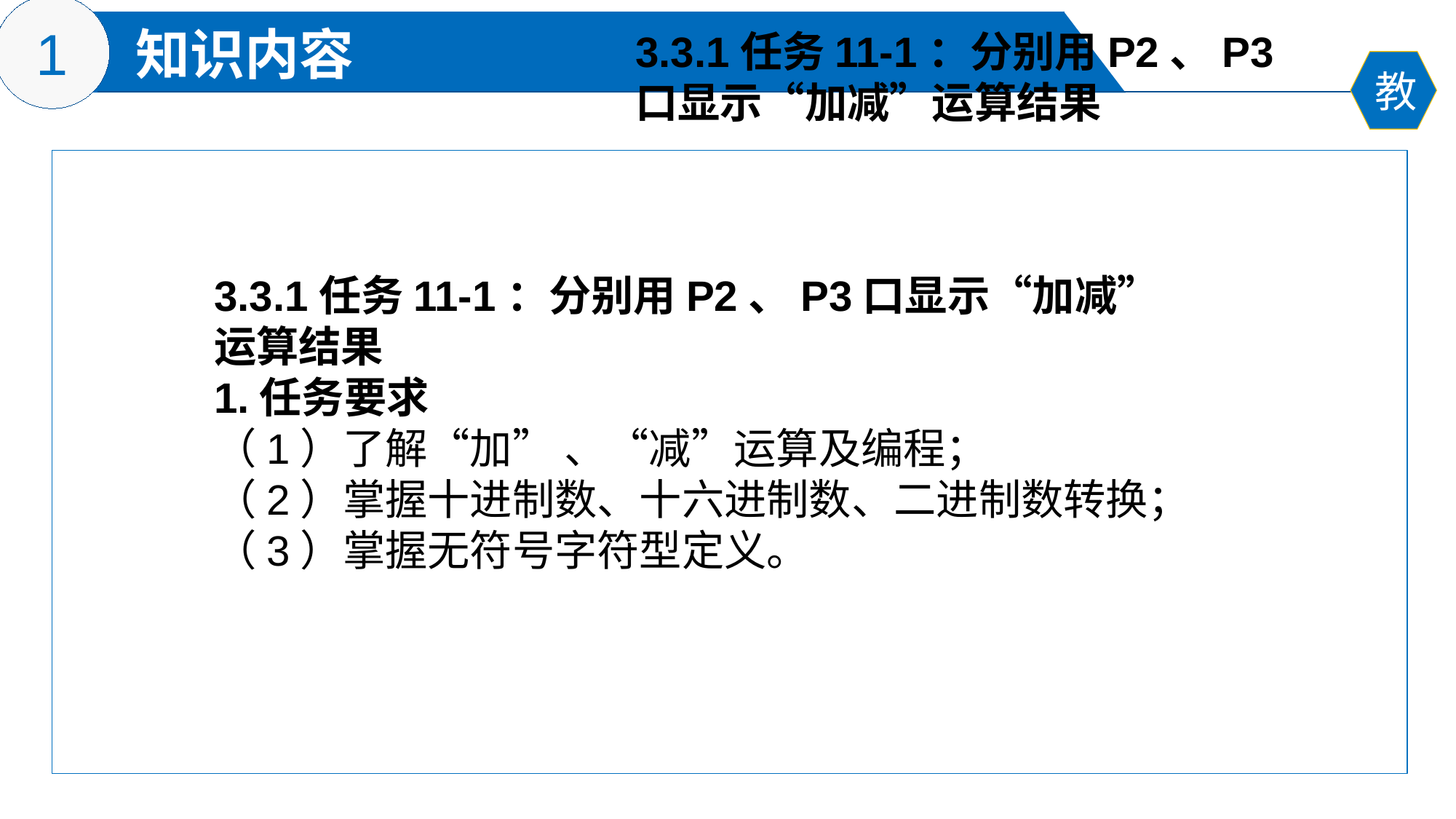

3.3.1任务11-1：分别用P2、P3
口显示“加减”运算结果
3.3.1任务11-1：分别用P2、P3口显示“加减”运算结果
1.任务要求
（1）了解“加” 、“减”运算及编程；
（2）掌握十进制数、十六进制数、二进制数转换；
（3）掌握无符号字符型定义。